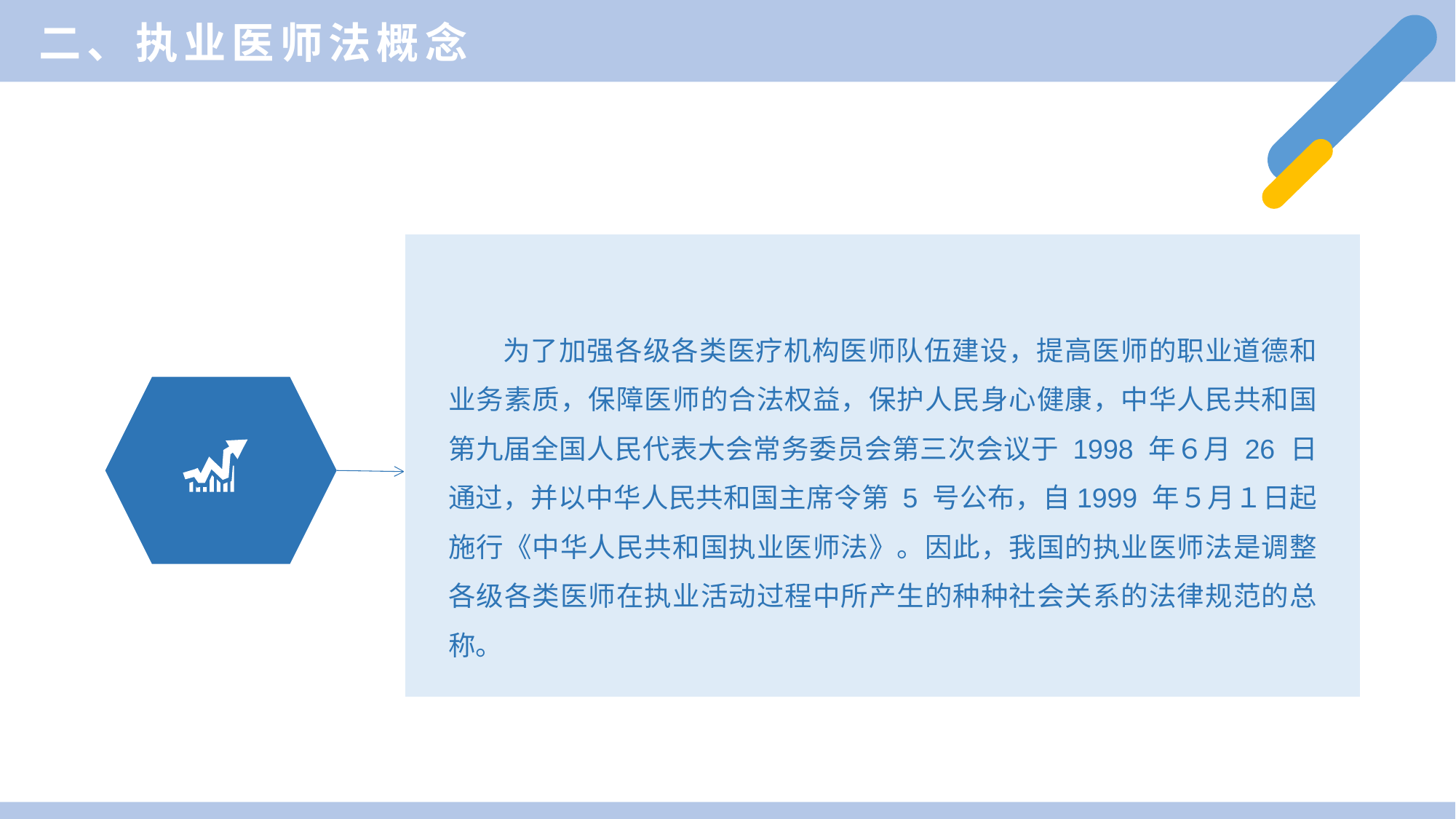

二、执业医师法概念

为了加强各级各类医疗机构医师队伍建设，提高医师的职业道德和业务素质，保障医师的合法权益，保护人民身心健康，中华人民共和国第九届全国人民代表大会常务委员会第三次会议于 1998 年６月 26 日通过，并以中华人民共和国主席令第 5 号公布，自1999 年５月１日起施行《中华人民共和国执业医师法》。因此，我国的执业医师法是调整各级各类医师在执业活动过程中所产生的种种社会关系的法律规范的总称。